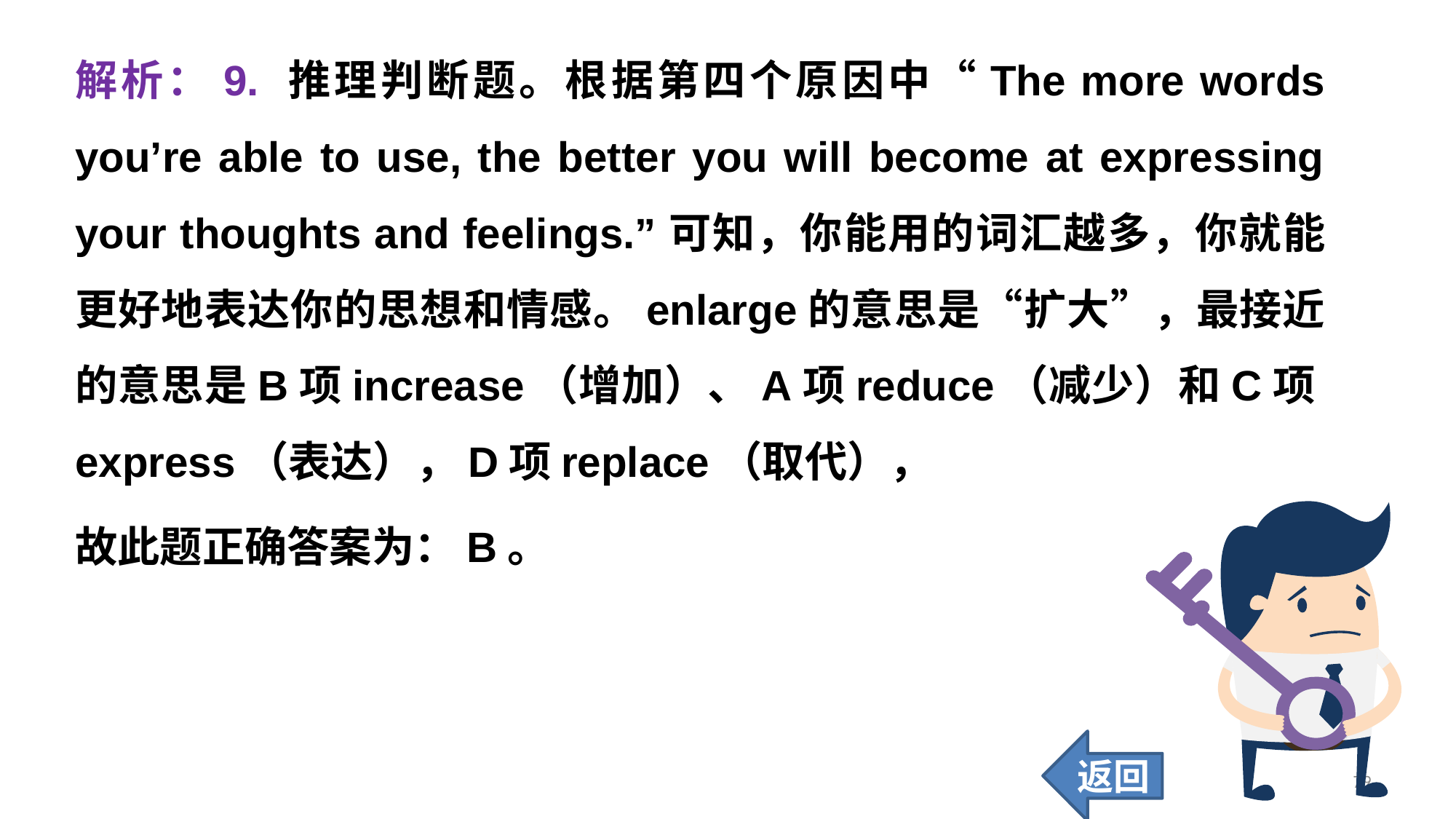

解析：9. 推理判断题。根据第四个原因中“The more words you’re able to use, the better you will become at expressing your thoughts and feelings.”可知，你能用的词汇越多，你就能更好地表达你的思想和情感。enlarge的意思是“扩大”，最接近的意思是B项increase（增加）、A项reduce（减少）和C项express（表达），D项replace（取代），
故此题正确答案为：B。

返回
79